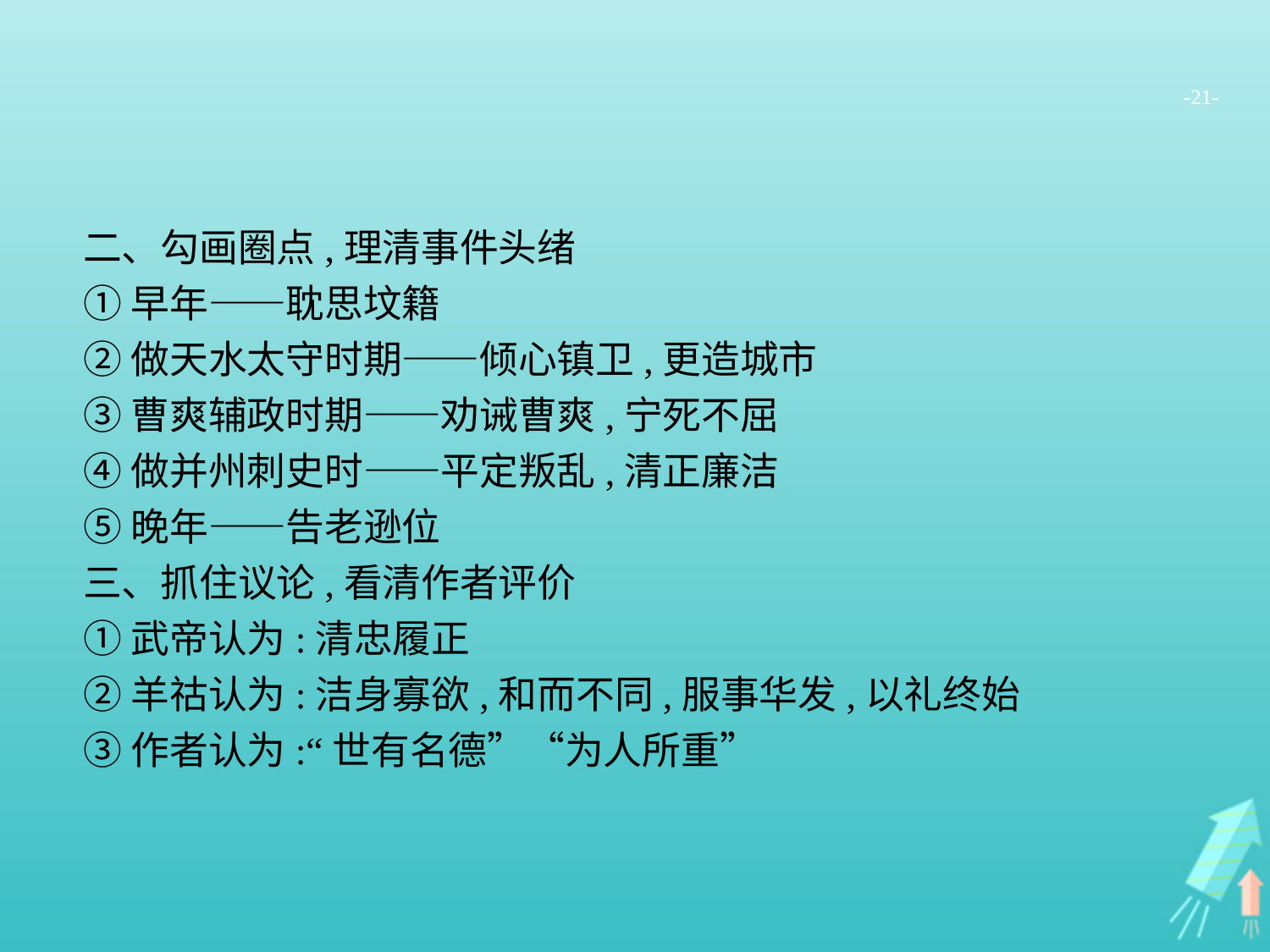

-21-
二、勾画圈点,理清事件头绪
①早年——耽思坟籍
②做天水太守时期——倾心镇卫,更造城市
③曹爽辅政时期——劝诫曹爽,宁死不屈
④做并州刺史时——平定叛乱,清正廉洁
⑤晚年——告老逊位
三、抓住议论,看清作者评价
①武帝认为:清忠履正
②羊祜认为:洁身寡欲,和而不同,服事华发,以礼终始
③作者认为:“世有名德”“为人所重”